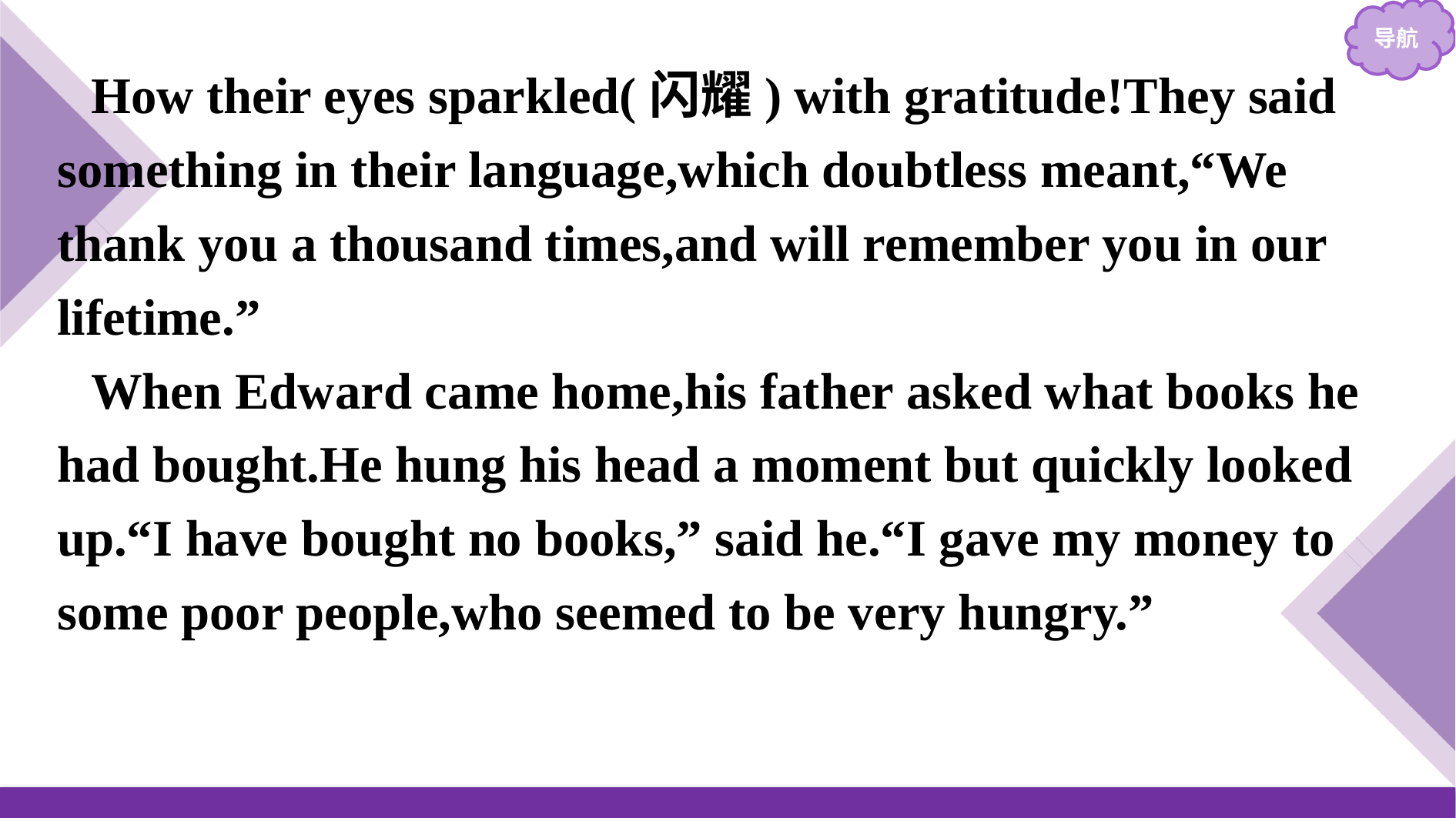

How their eyes sparkled(闪耀) with gratitude!They said something in their language,which doubtless meant,“We thank you a thousand times,and will remember you in our lifetime.”
When Edward came home,his father asked what books he had bought.He hung his head a moment but quickly looked up.“I have bought no books,” said he.“I gave my money to some poor people,who seemed to be very hungry.”